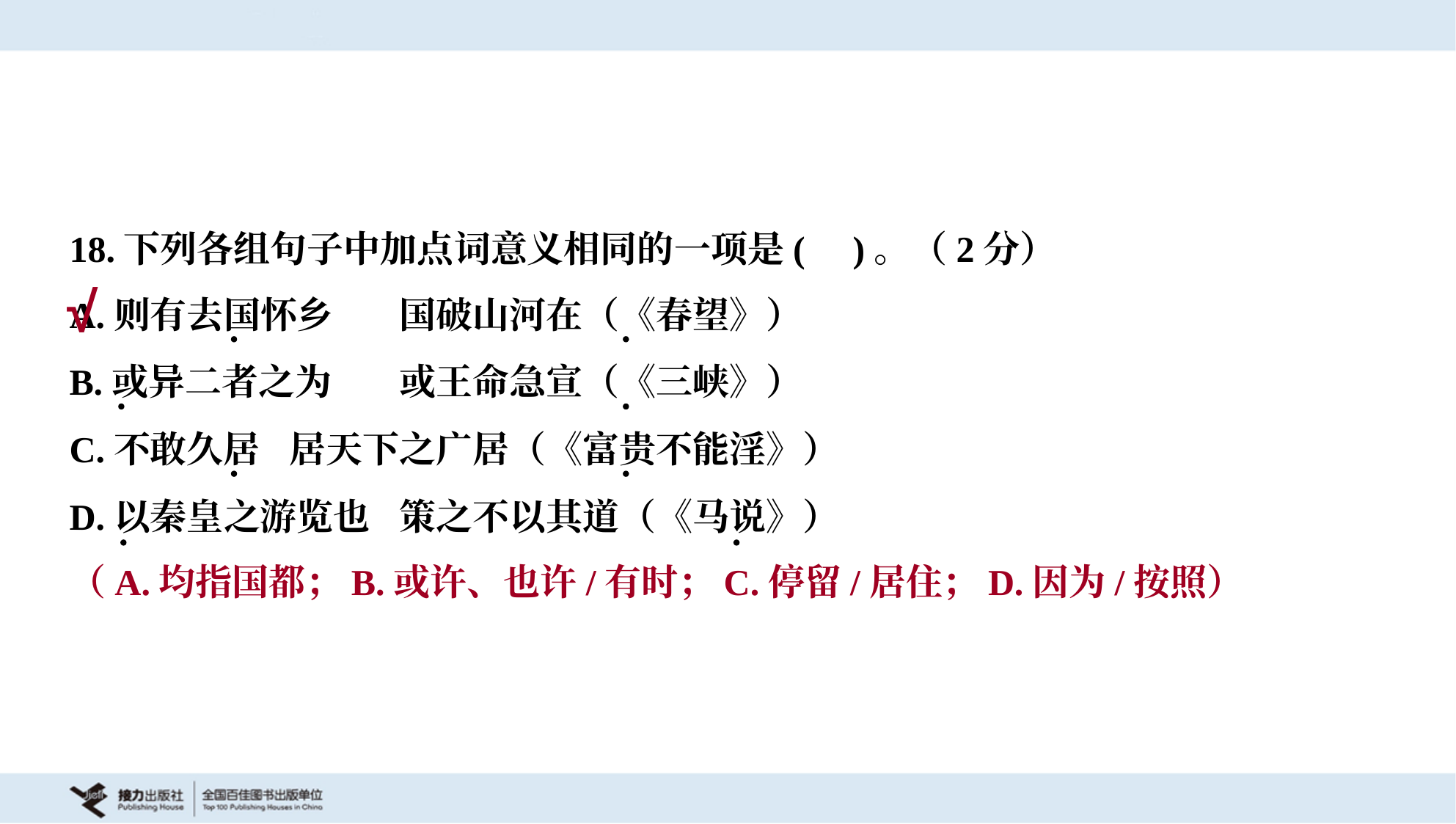

18.下列各组句子中加点词意义相同的一项是(     )。（2分）
A.则有去国怀乡	国破山河在（《春望》）
B.或异二者之为	或王命急宣（《三峡》）
C.不敢久居	居天下之广居（《富贵不能淫》）
D.以秦皇之游览也	策之不以其道（《马说》）
√

（A.均指国都；B.或许、也许/有时；C.停留/居住；D.因为/按照）